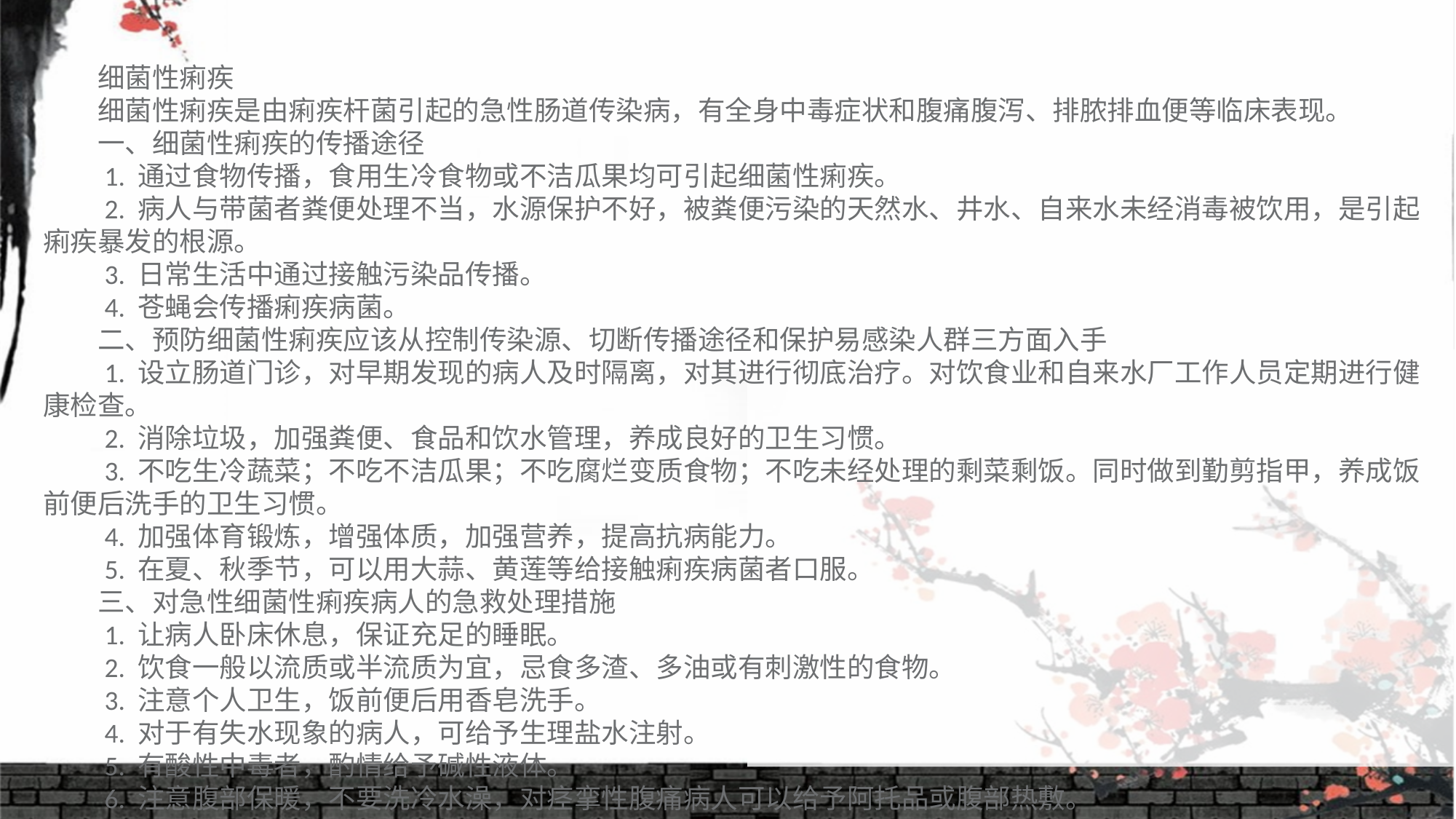

细菌性痢疾
　　细菌性痢疾是由痢疾杆菌引起的急性肠道传染病，有全身中毒症状和腹痛腹泻、排脓排血便等临床表现。
　　一、细菌性痢疾的传播途径
　　1. 通过食物传播，食用生冷食物或不洁瓜果均可引起细菌性痢疾。
　　2. 病人与带菌者粪便处理不当，水源保护不好，被粪便污染的天然水、井水、自来水未经消毒被饮用，是引起痢疾暴发的根源。
　　3. 日常生活中通过接触污染品传播。
　　4. 苍蝇会传播痢疾病菌。
　　二、预防细菌性痢疾应该从控制传染源、切断传播途径和保护易感染人群三方面入手
　　1. 设立肠道门诊，对早期发现的病人及时隔离，对其进行彻底治疗。对饮食业和自来水厂工作人员定期进行健康检查。
　　2. 消除垃圾，加强粪便、食品和饮水管理，养成良好的卫生习惯。
　　3. 不吃生冷蔬菜；不吃不洁瓜果；不吃腐烂变质食物；不吃未经处理的剩菜剩饭。同时做到勤剪指甲，养成饭前便后洗手的卫生习惯。
　　4. 加强体育锻炼，增强体质，加强营养，提高抗病能力。
　　5. 在夏、秋季节，可以用大蒜、黄莲等给接触痢疾病菌者口服。
　　三、对急性细菌性痢疾病人的急救处理措施
　　1. 让病人卧床休息，保证充足的睡眠。
　　2. 饮食一般以流质或半流质为宜，忌食多渣、多油或有刺激性的食物。
　　3. 注意个人卫生，饭前便后用香皂洗手。
　　4. 对于有失水现象的病人，可给予生理盐水注射。
　　5. 有酸性中毒者，酌情给予碱性液体。
　　6. 注意腹部保暖，不要洗冷水澡，对痉挛性腹痛病人可以给予阿托品或腹部热敷。